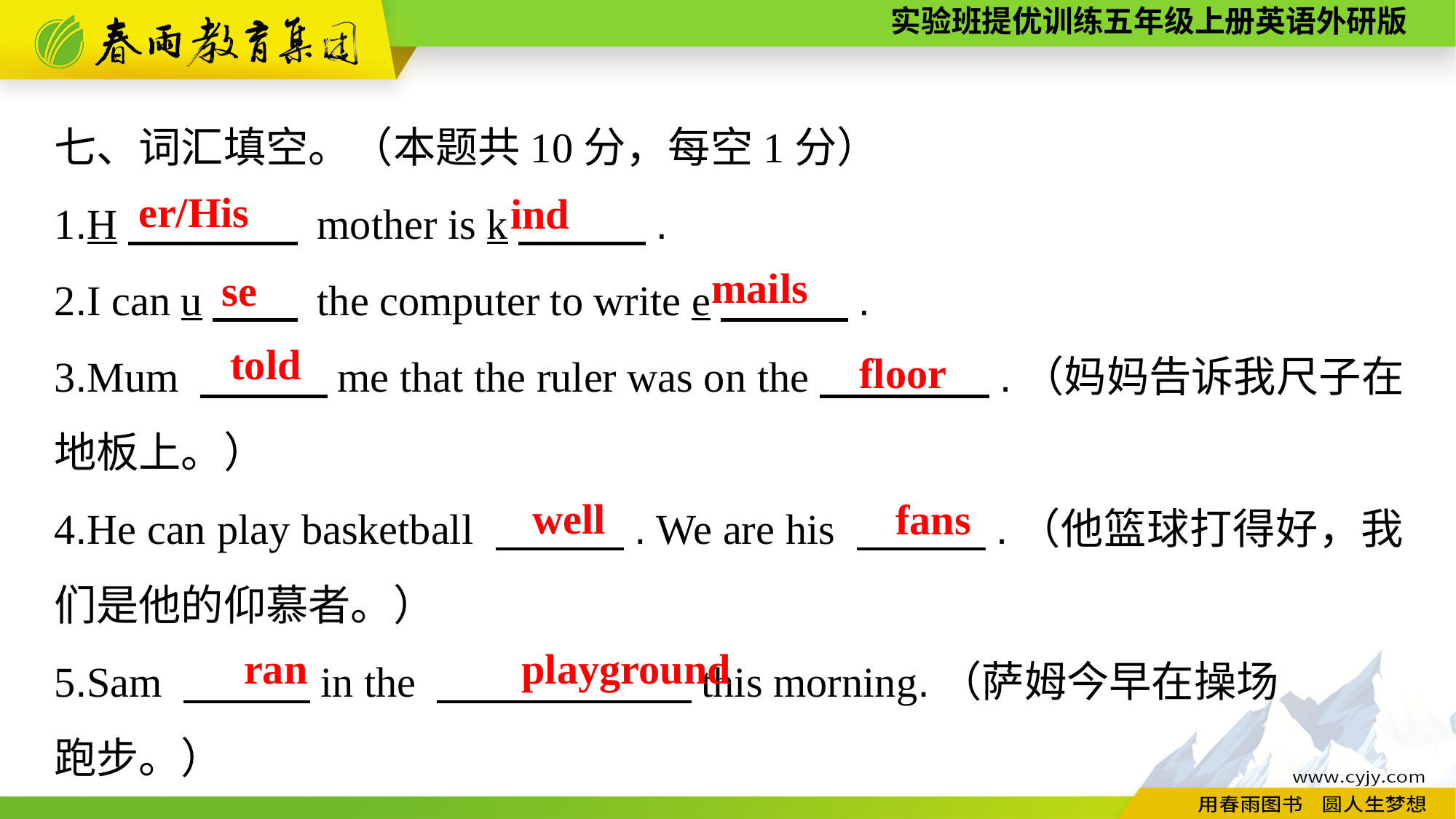

七、词汇填空。（本题共10分，每空1分）
1.H　　　　 mother is k　　　.
2.I can u　　 the computer to write e　　　.
3.Mum 　　　me that the ruler was on the　　　　.（妈妈告诉我尺子在地板上。）
4.He can play basketball 　　　. We are his 　　　.（他篮球打得好，我们是他的仰慕者。）
5.Sam 　　　in the 　　　　　　this morning.（萨姆今早在操场
跑步。）
er/His
ind
mails
se
floor
told
well
fans
playground
ran